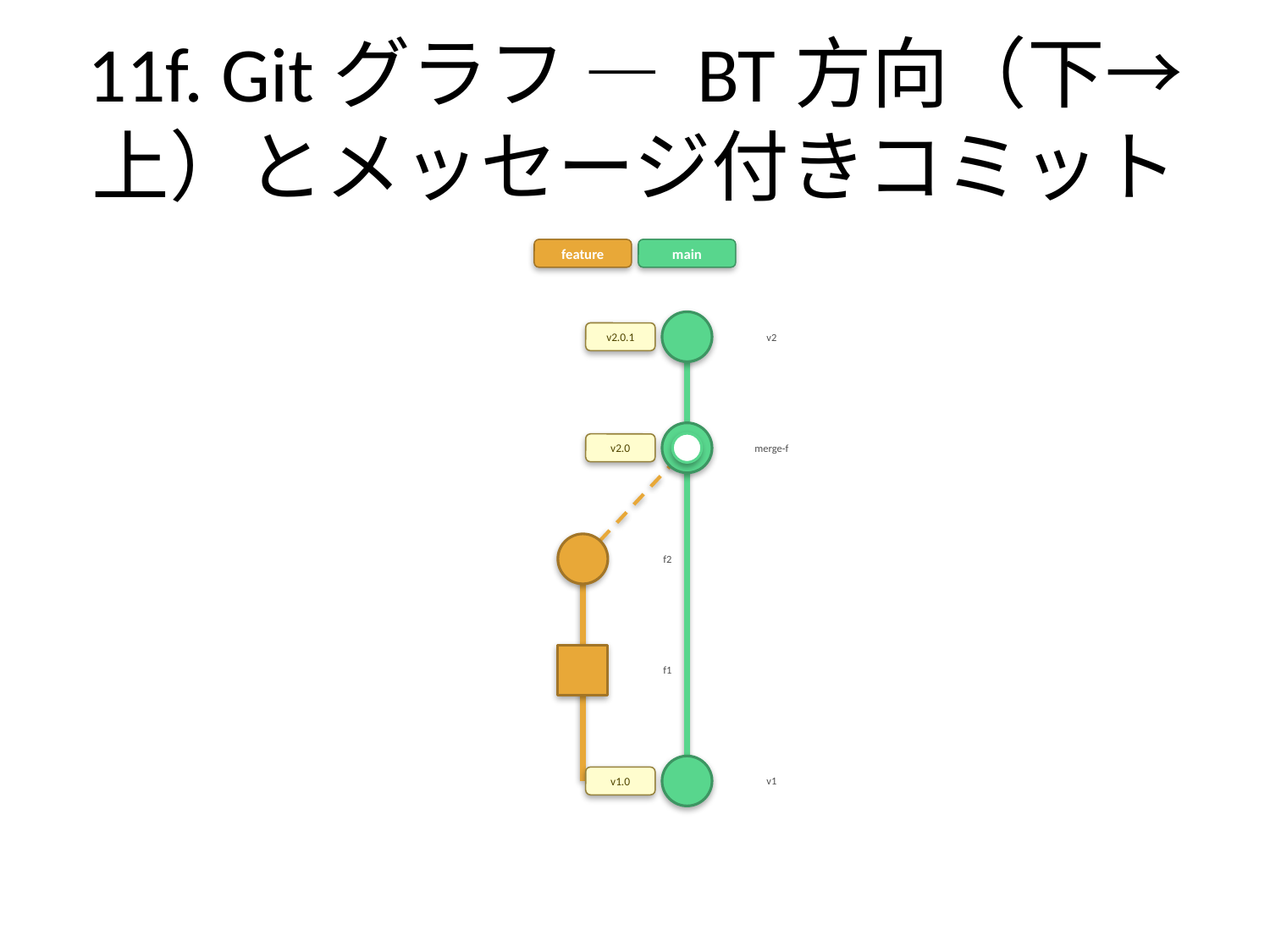

# 11f. Gitグラフ — BT方向（下→上）とメッセージ付きコミット

feature
main

v2.0.1
v2

v2.0
merge-f

f2

f1

v1.0
v1